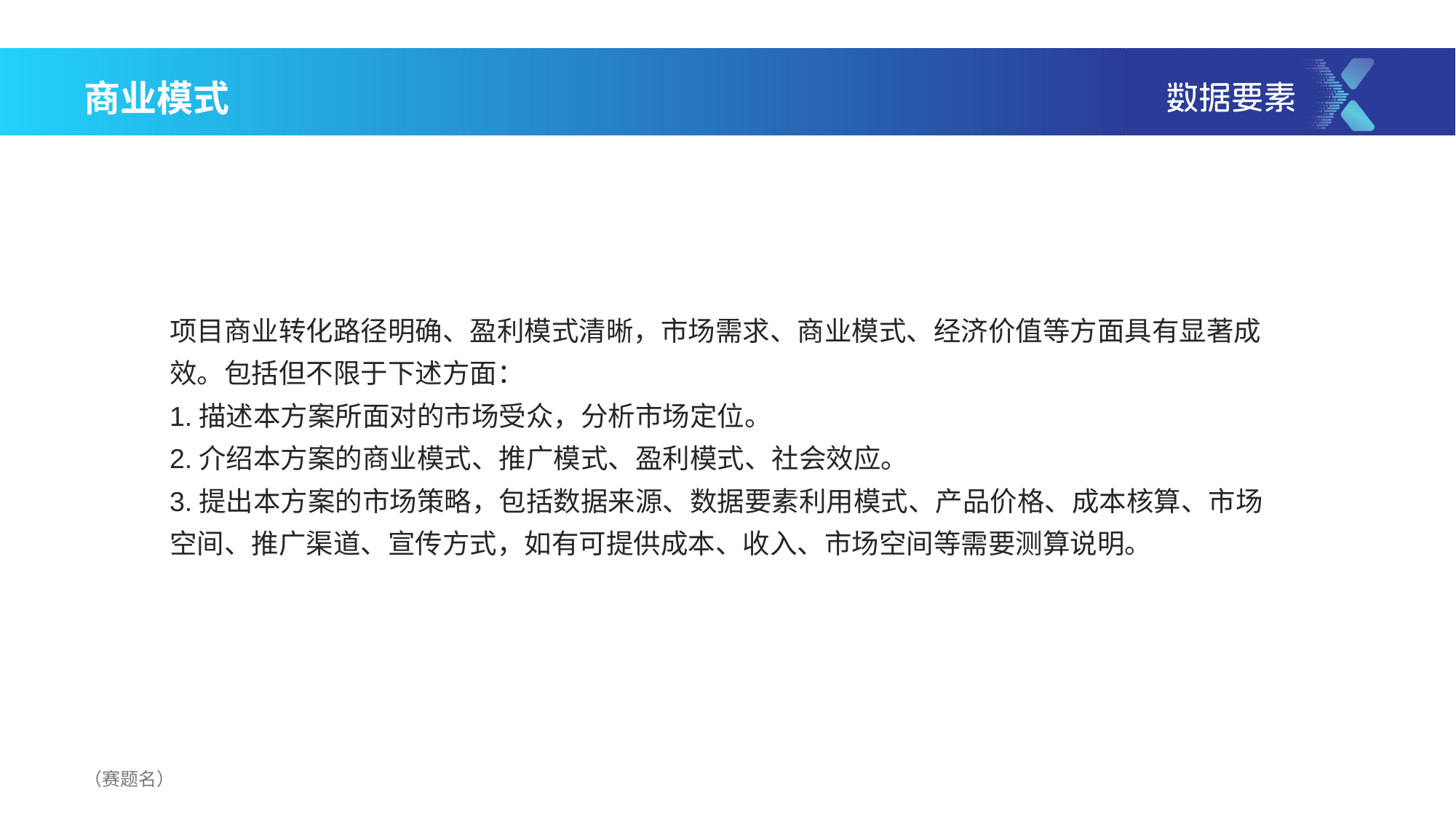

商业模式
项目商业转化路径明确、盈利模式清晰，市场需求、商业模式、经济价值等方面具有显著成效。包括但不限于下述方面：
1.描述本方案所面对的市场受众，分析市场定位。
2.介绍本方案的商业模式、推广模式、盈利模式、社会效应。
3.提出本方案的市场策略，包括数据来源、数据要素利用模式、产品价格、成本核算、市场空间、推广渠道、宣传方式，如有可提供成本、收入、市场空间等需要测算说明。
（赛题名）
5